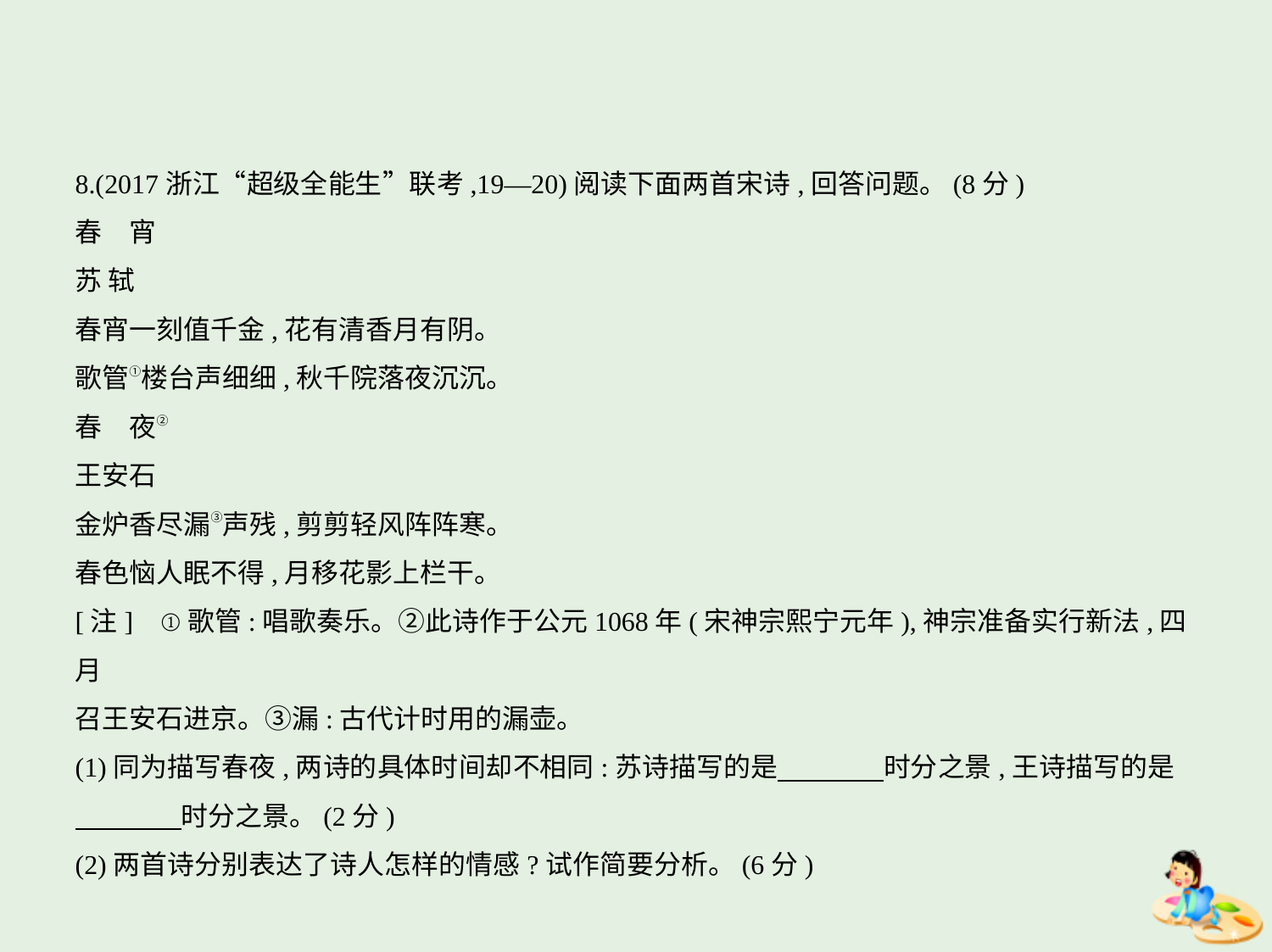

8.(2017浙江“超级全能生”联考,19—20)阅读下面两首宋诗,回答问题。(8分)
春　宵
苏 轼
春宵一刻值千金,花有清香月有阴。
歌管①楼台声细细,秋千院落夜沉沉。
春　夜②
王安石
金炉香尽漏③声残,剪剪轻风阵阵寒。
春色恼人眠不得,月移花影上栏干。
[注]    ①歌管:唱歌奏乐。②此诗作于公元1068年(宋神宗熙宁元年),神宗准备实行新法,四月
召王安石进京。③漏:古代计时用的漏壶。
(1)同为描写春夜,两诗的具体时间却不相同:苏诗描写的是　　　    时分之景,王诗描写的是
　　　    时分之景。(2分)
(2)两首诗分别表达了诗人怎样的情感?试作简要分析。(6分)